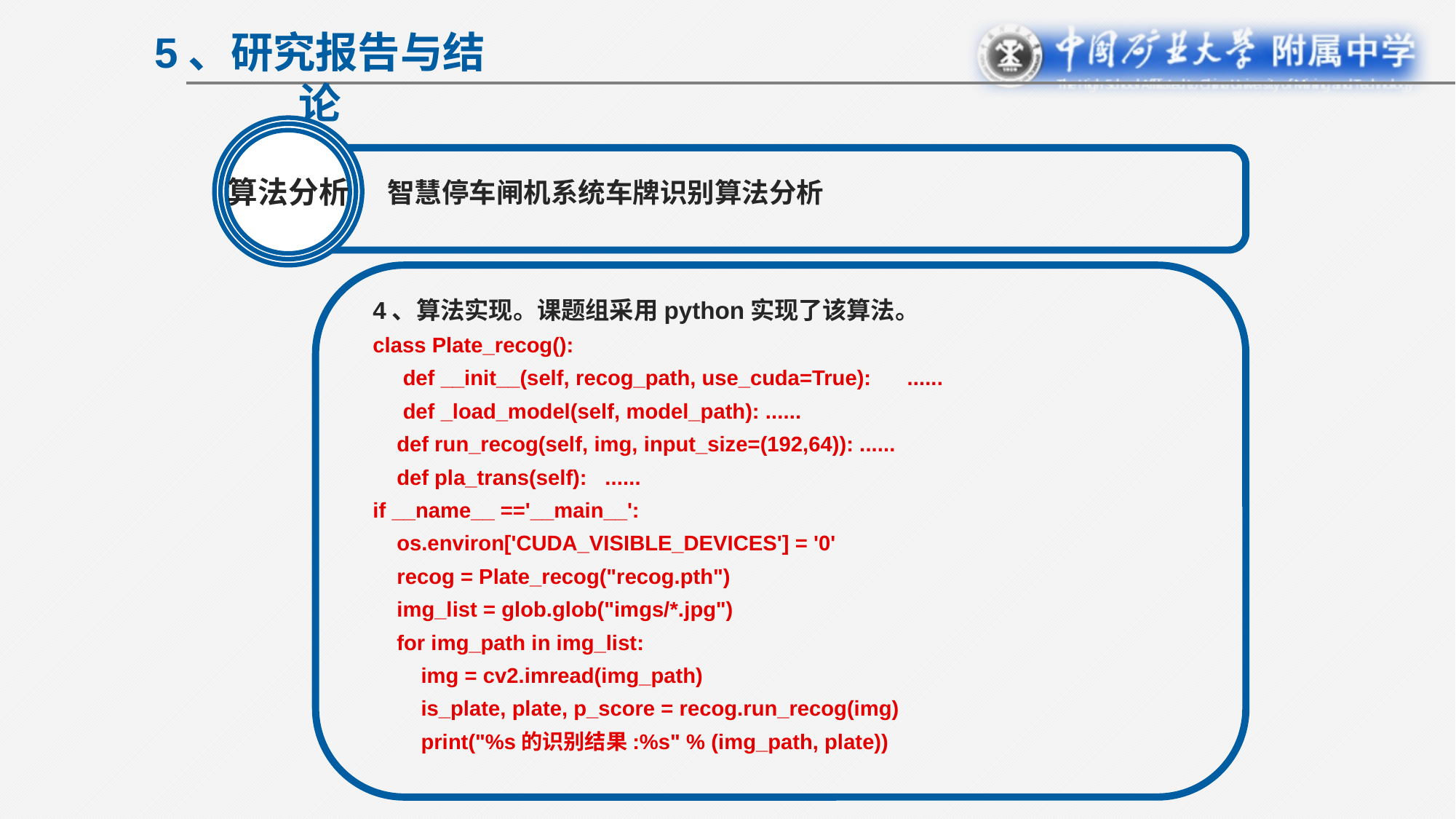

5、研究报告与结论

智慧停车闸机系统车牌识别算法分析
算法分析

4、算法实现。课题组采用python实现了该算法。
class Plate_recog():
     def __init__(self, recog_path, use_cuda=True):      ......
     def _load_model(self, model_path): ......
    def run_recog(self, img, input_size=(192,64)): ......
    def pla_trans(self):   ......
if __name__ =='__main__':
    os.environ['CUDA_VISIBLE_DEVICES'] = '0'
    recog = Plate_recog("recog.pth")
    img_list = glob.glob("imgs/*.jpg")
    for img_path in img_list:
        img = cv2.imread(img_path)
        is_plate, plate, p_score = recog.run_recog(img)
        print("%s的识别结果:%s" % (img_path, plate))